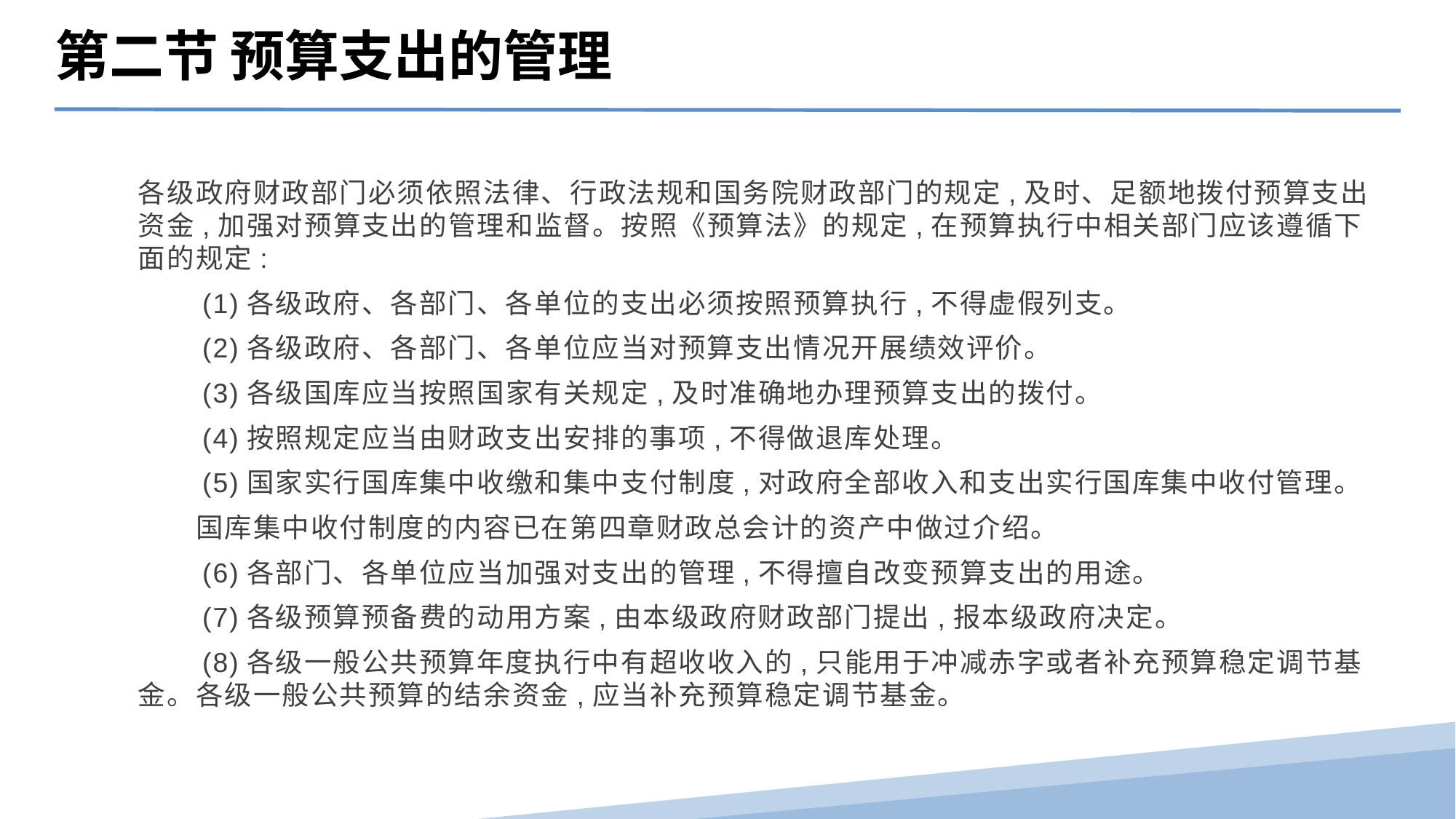

第二节 预算支出的管理
各级政府财政部门必须依照法律、行政法规和国务院财政部门的规定,及时、足额地拨付预算支出资金,加强对预算支出的管理和监督。按照《预算法》的规定,在预算执行中相关部门应该遵循下面的规定:
　　(1)各级政府、各部门、各单位的支出必须按照预算执行,不得虚假列支。
　　(2)各级政府、各部门、各单位应当对预算支出情况开展绩效评价。
　　(3)各级国库应当按照国家有关规定,及时准确地办理预算支出的拨付。
　　(4)按照规定应当由财政支出安排的事项,不得做退库处理。
　　(5)国家实行国库集中收缴和集中支付制度,对政府全部收入和支出实行国库集中收付管理。
　　国库集中收付制度的内容已在第四章财政总会计的资产中做过介绍。
　　(6)各部门、各单位应当加强对支出的管理,不得擅自改变预算支出的用途。
　　(7)各级预算预备费的动用方案,由本级政府财政部门提出,报本级政府决定。
　　(8)各级一般公共预算年度执行中有超收收入的,只能用于冲减赤字或者补充预算稳定调节基金。各级一般公共预算的结余资金,应当补充预算稳定调节基金。